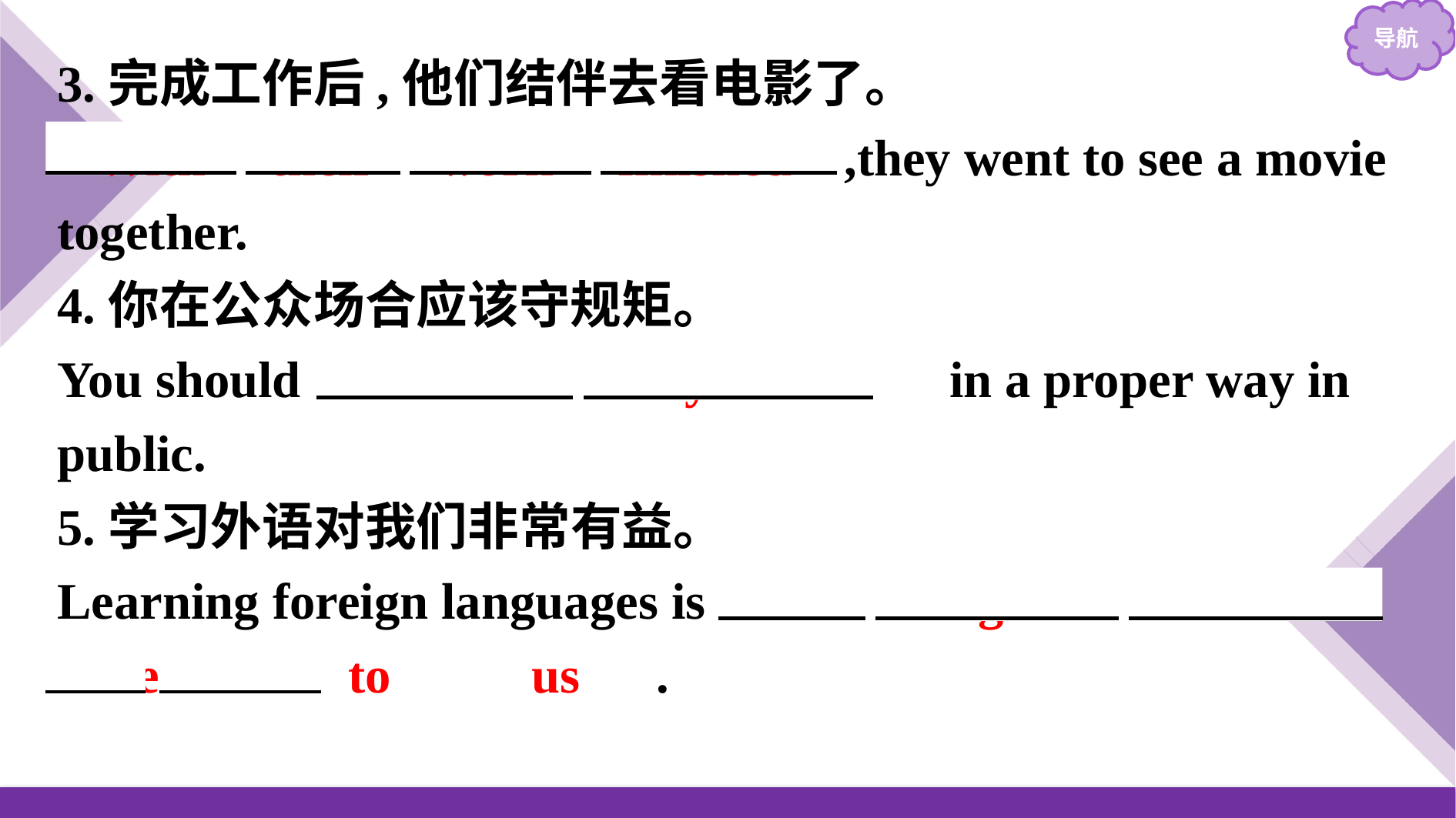

3.完成工作后,他们结伴去看电影了。
   With     their     work     finished    ,they went to see a movie together.
4.你在公众场合应该守规矩。
You should 　behave　 　yourself　 in a proper way in public.
5.学习外语对我们非常有益。
Learning foreign languages is 　of　 　great　 　benefit　 　to　 　us　.